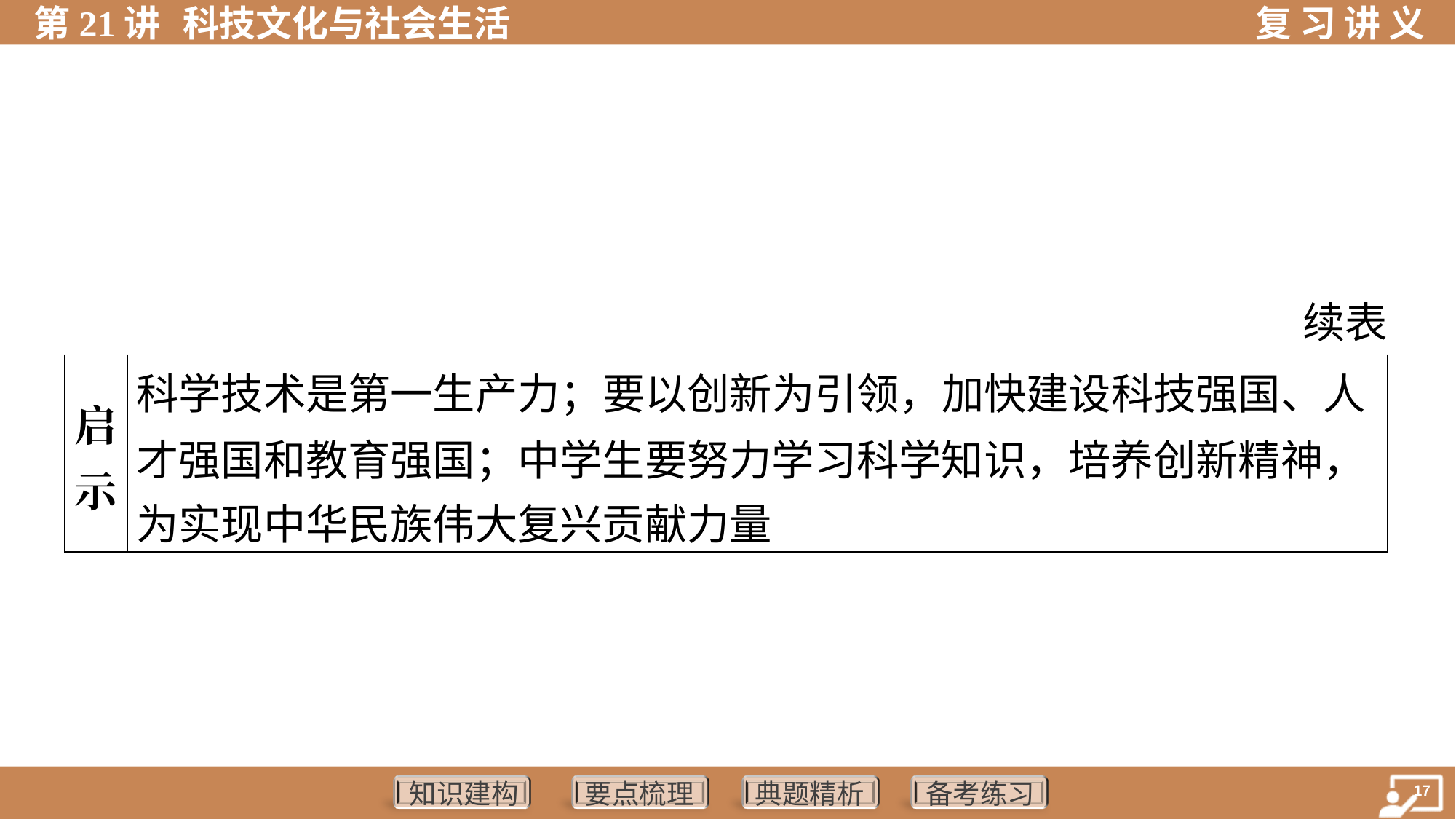

续表
| 启 示 | 科学技术是第一生产力；要以创新为引领，加快建设科技强国、人 才强国和教育强国；中学生要努力学习科学知识，培养创新精神， 为实现中华民族伟大复兴贡献力量 |
| --- | --- |